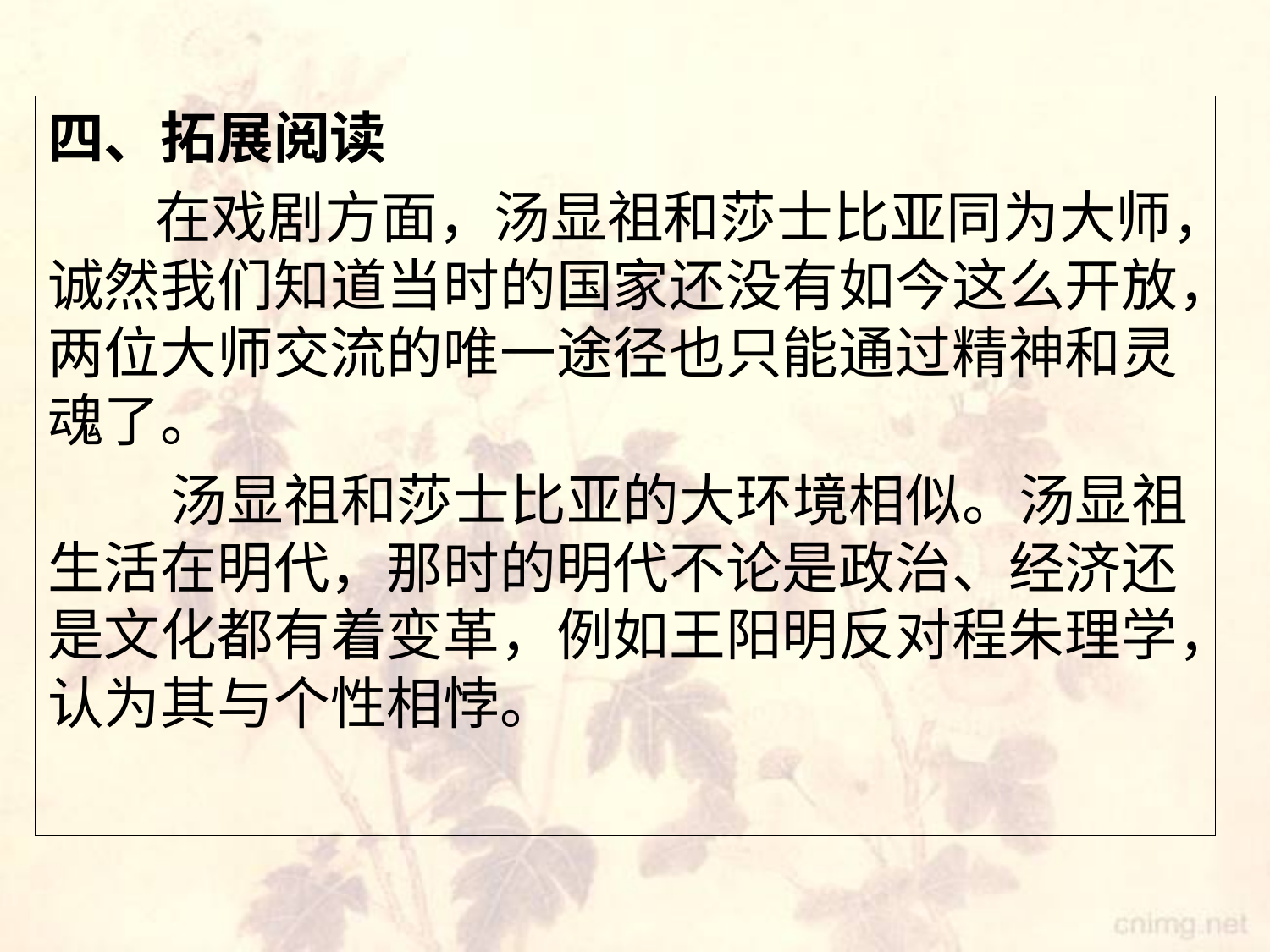

#
四、拓展阅读
      在戏剧方面，汤显祖和莎士比亚同为大师，诚然我们知道当时的国家还没有如今这么开放，两位大师交流的唯一途径也只能通过精神和灵魂了。
       汤显祖和莎士比亚的大环境相似。汤显祖生活在明代，那时的明代不论是政治、经济还是文化都有着变革，例如王阳明反对程朱理学，认为其与个性相悖。